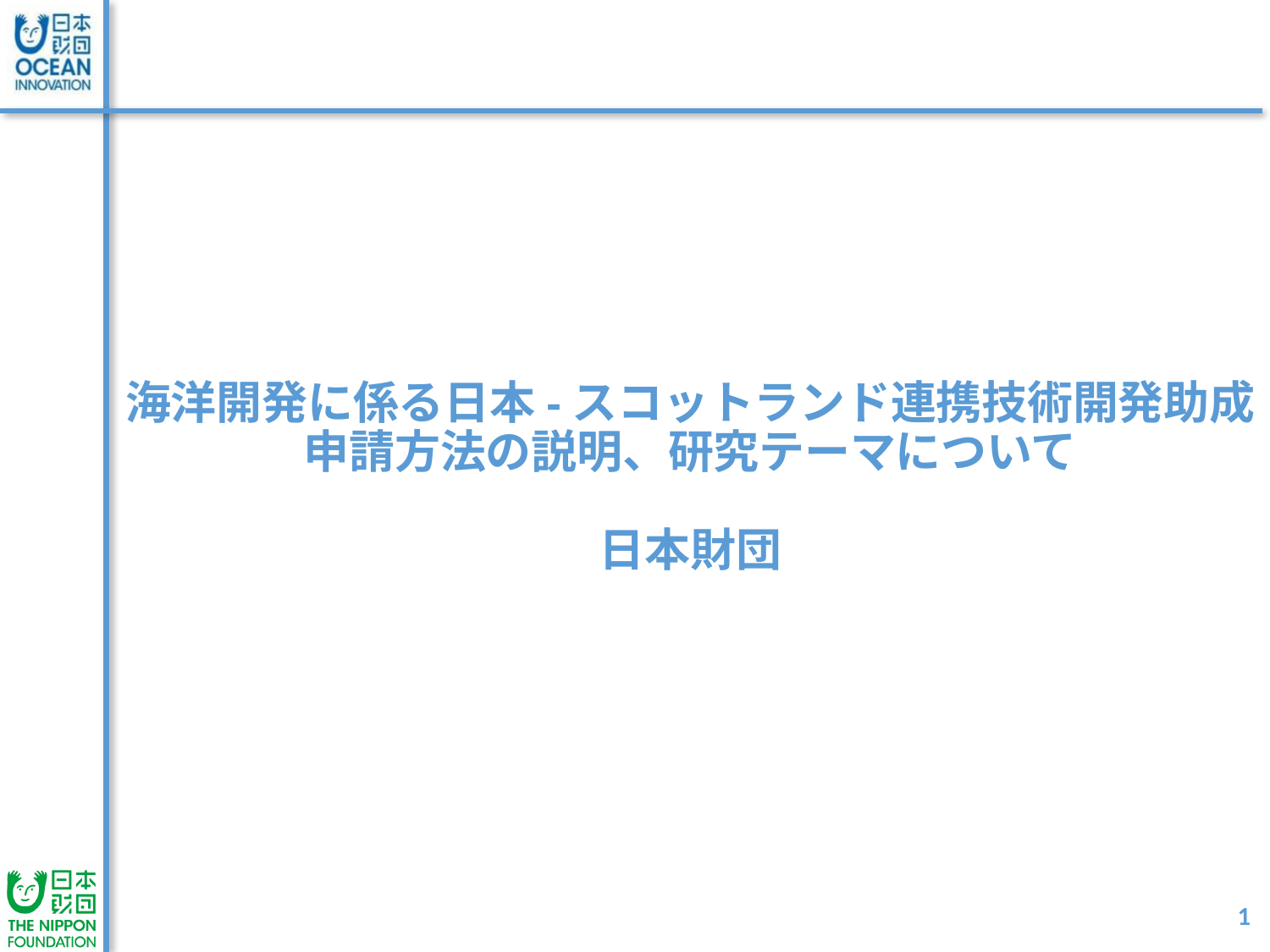

# 海洋開発に係る日本-スコットランド連携技術開発助成 申請方法の説明、研究テーマについて 日本財団